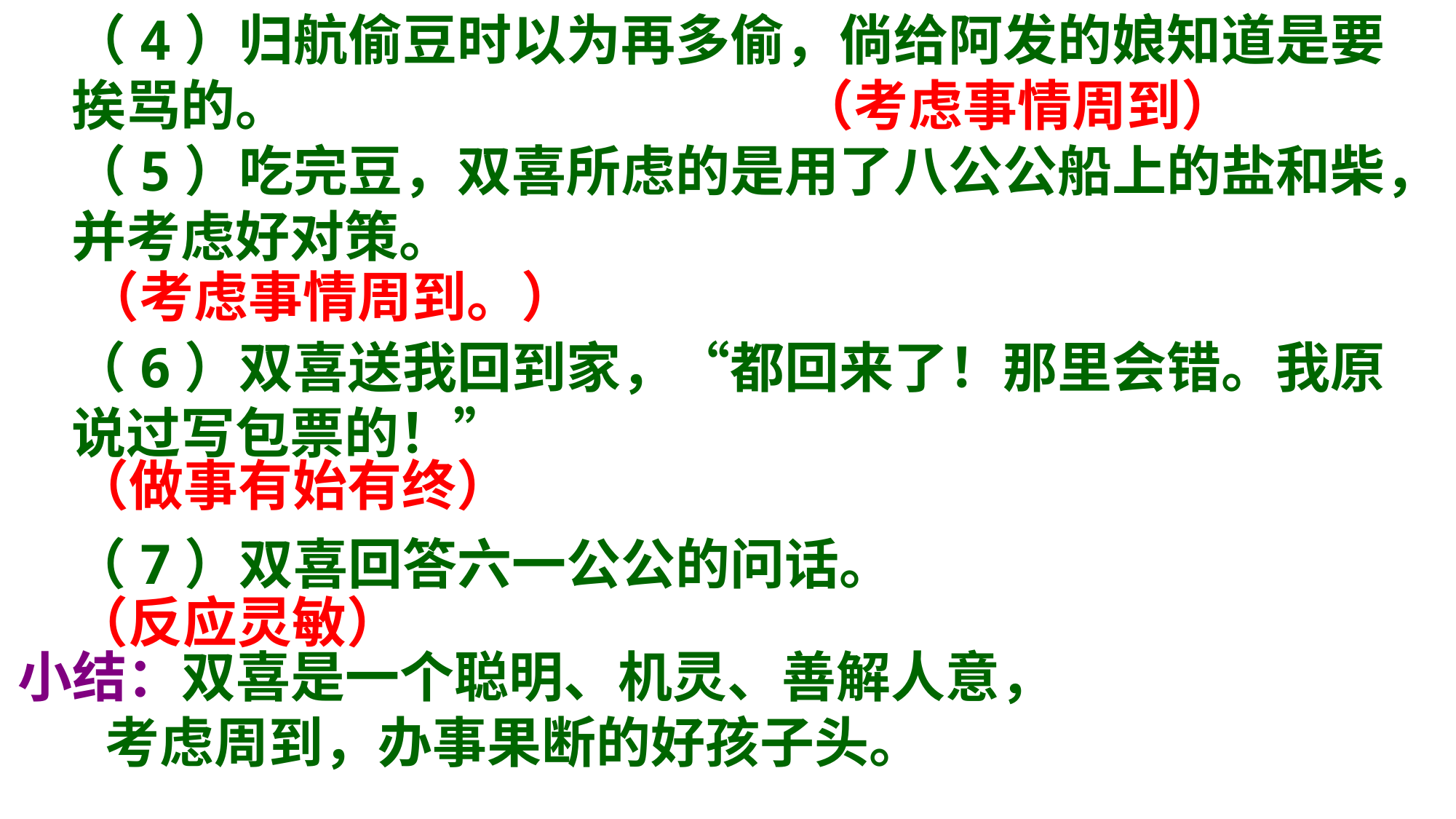

（4）归航偷豆时以为再多偷，倘给阿发的娘知道是要挨骂的。
（5）吃完豆，双喜所虑的是用了八公公船上的盐和柴，并考虑好对策。

（6）双喜送我回到家，“都回来了！那里会错。我原说过写包票的！”

（7）双喜回答六一公公的问话。

（考虑事情周到）
（考虑事情周到。）
（做事有始有终）
（反应灵敏）
小结：双喜是一个聪明、机灵、善解人意，
      考虑周到，办事果断的好孩子头。